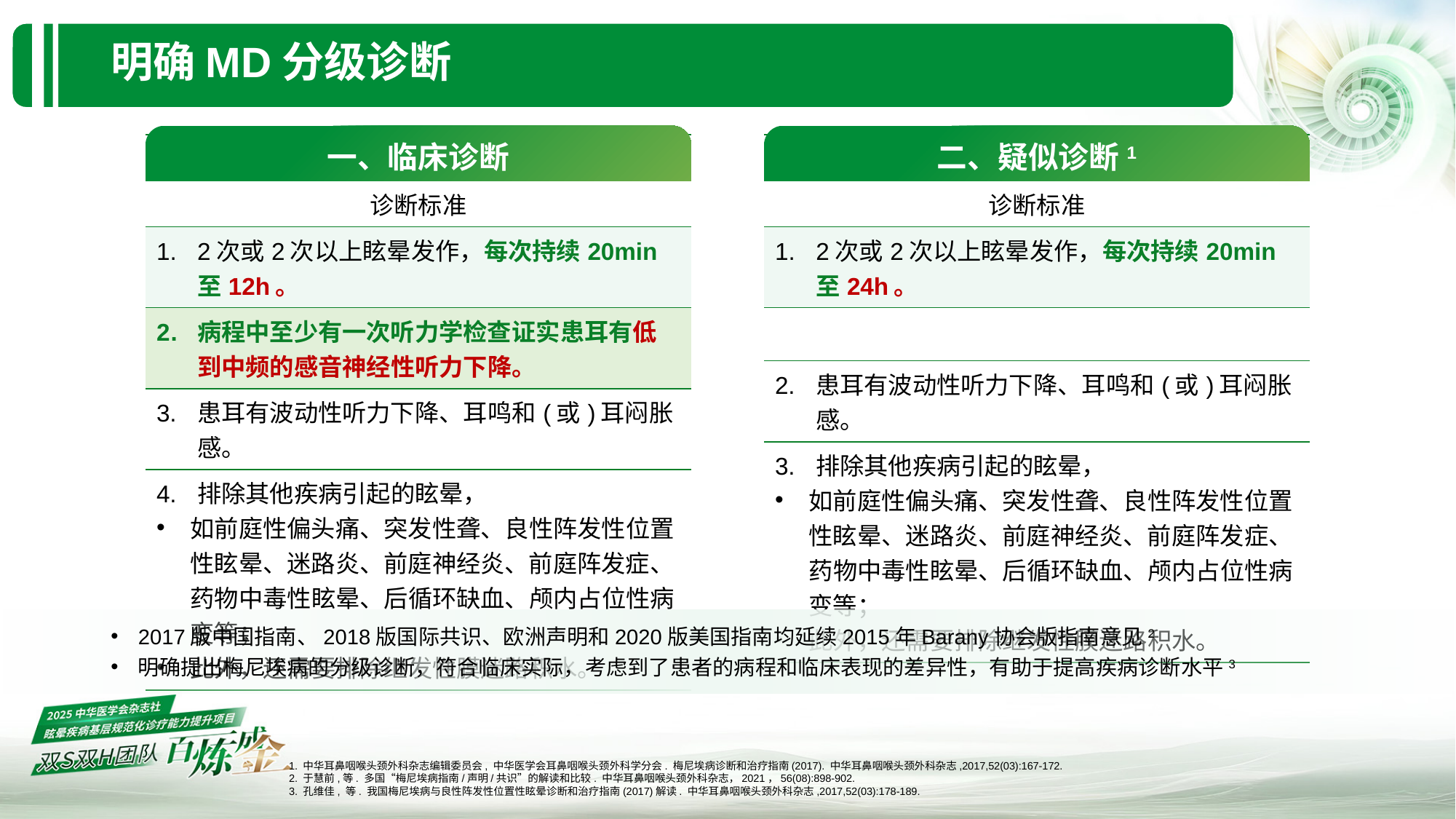

# 明确MD分级诊断
一、临床诊断
二、疑似诊断1
| 一、临床诊断 |
| --- |
| 诊断标准 |
| 2次或2次以上眩晕发作，每次持续20min至12h。 |
| 病程中至少有一次听力学检查证实患耳有低到中频的感音神经性听力下降。 |
| 患耳有波动性听力下降、耳鸣和(或)耳闷胀感。 |
| 排除其他疾病引起的眩晕， 如前庭性偏头痛、突发性聋、良性阵发性位置性眩晕、迷路炎、前庭神经炎、前庭阵发症、药物中毒性眩晕、后循环缺血、颅内占位性病变等； 此外，还需要排除继发性膜迷路积水。 |
| 二、疑似诊断 |
| --- |
| 诊断标准 |
| 2次或2次以上眩晕发作，每次持续20min至24h。 |
|  |
| 患耳有波动性听力下降、耳鸣和(或)耳闷胀感。 |
| 排除其他疾病引起的眩晕， 如前庭性偏头痛、突发性聋、良性阵发性位置性眩晕、迷路炎、前庭神经炎、前庭阵发症、药物中毒性眩晕、后循环缺血、颅内占位性病变等； 此外，还需要排除继发性膜迷路积水。 |
2017版中国指南、2018版国际共识、欧洲声明和2020版美国指南均延续2015年Barany协会版指南意见2
明确提出梅尼埃病的分级诊断，符合临床实际，考虑到了患者的病程和临床表现的差异性，有助于提高疾病诊断水平3

1. 中华耳鼻咽喉头颈外科杂志编辑委员会, 中华医学会耳鼻咽喉头颈外科学分会. 梅尼埃病诊断和治疗指南(2017). 中华耳鼻咽喉头颈外科杂志,2017,52(03):167-172.
2. 于慧前,等. 多国“梅尼埃病指南/声明/共识”的解读和比较. 中华耳鼻咽喉头颈外科杂志，2021，56(08):898-902.
3. 孔维佳, 等. 我国梅尼埃病与良性阵发性位置性眩晕诊断和治疗指南(2017)解读. 中华耳鼻咽喉头颈外科杂志,2017,52(03):178-189.